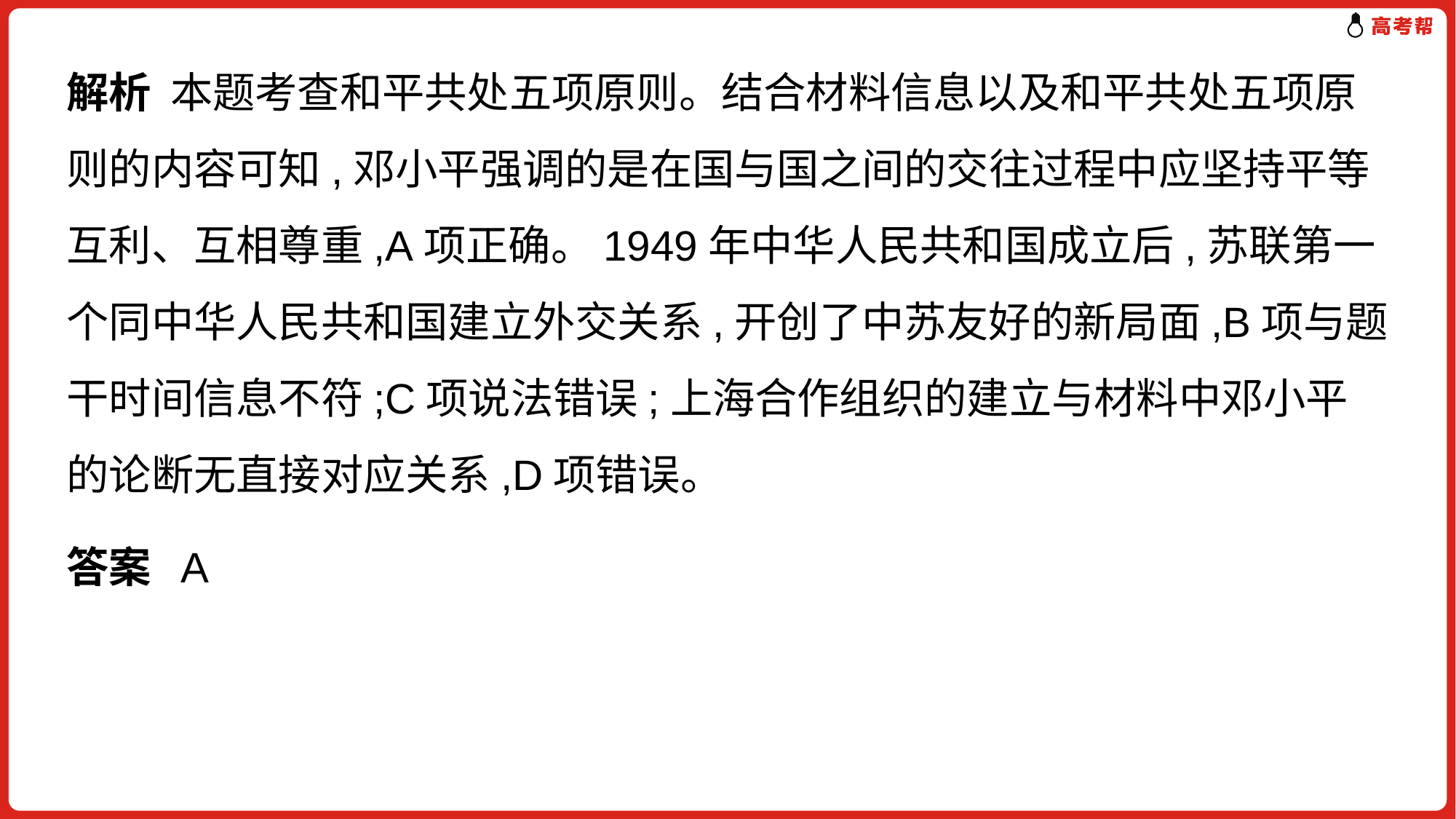

解析  本题考查和平共处五项原则。结合材料信息以及和平共处五项原则的内容可知,邓小平强调的是在国与国之间的交往过程中应坚持平等互利、互相尊重,A项正确。1949年中华人民共和国成立后,苏联第一个同中华人民共和国建立外交关系,开创了中苏友好的新局面,B项与题干时间信息不符;C项说法错误;上海合作组织的建立与材料中邓小平的论断无直接对应关系,D项错误。
答案  A